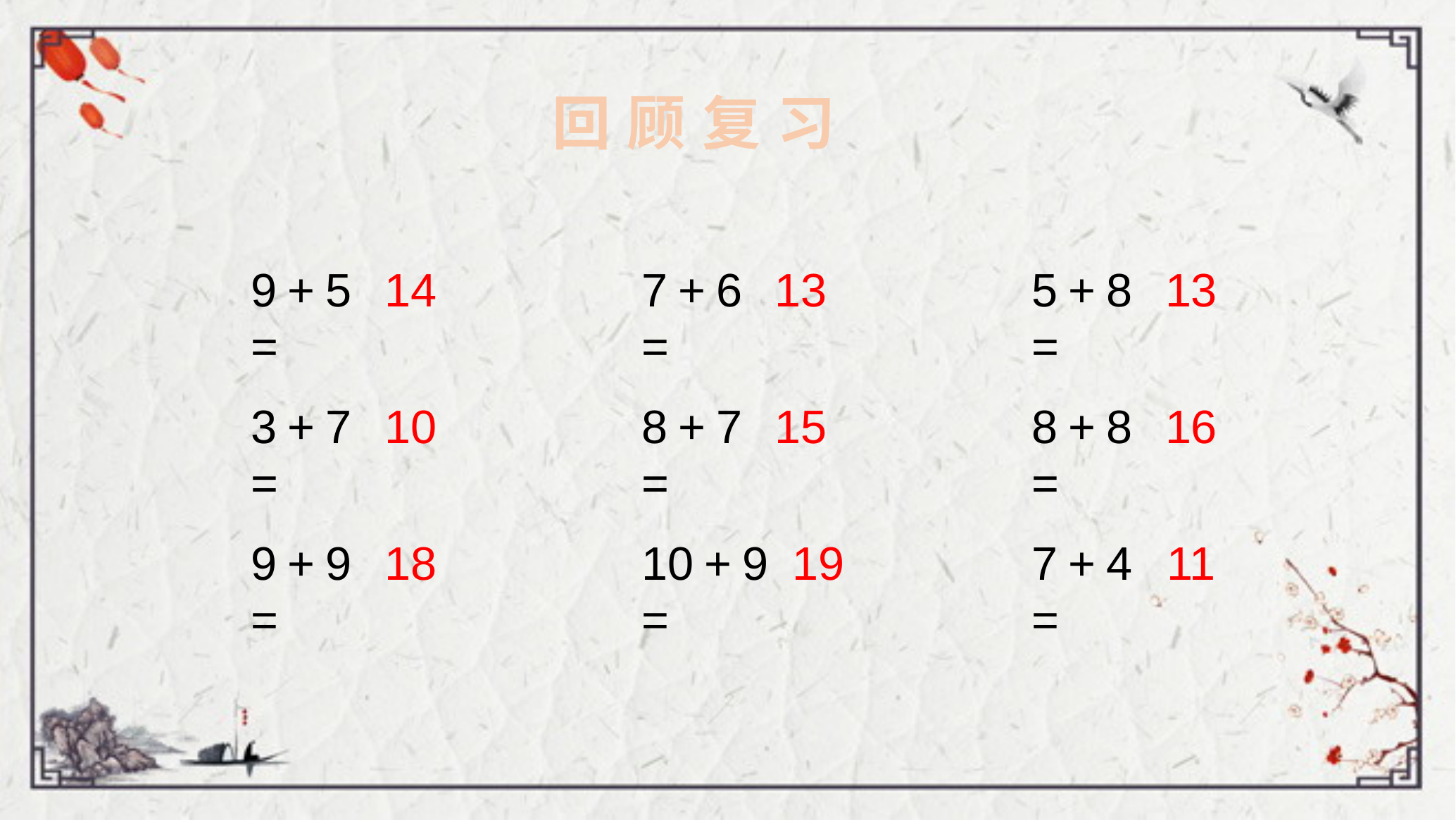

回 顾 复 习
9 + 5 =
14
7 + 6 =
13
5 + 8 =
13
3 + 7 =
10
8 + 7 =
15
8 + 8 =
16
9 + 9 =
18
10 + 9 =
19
7 + 4 =
11